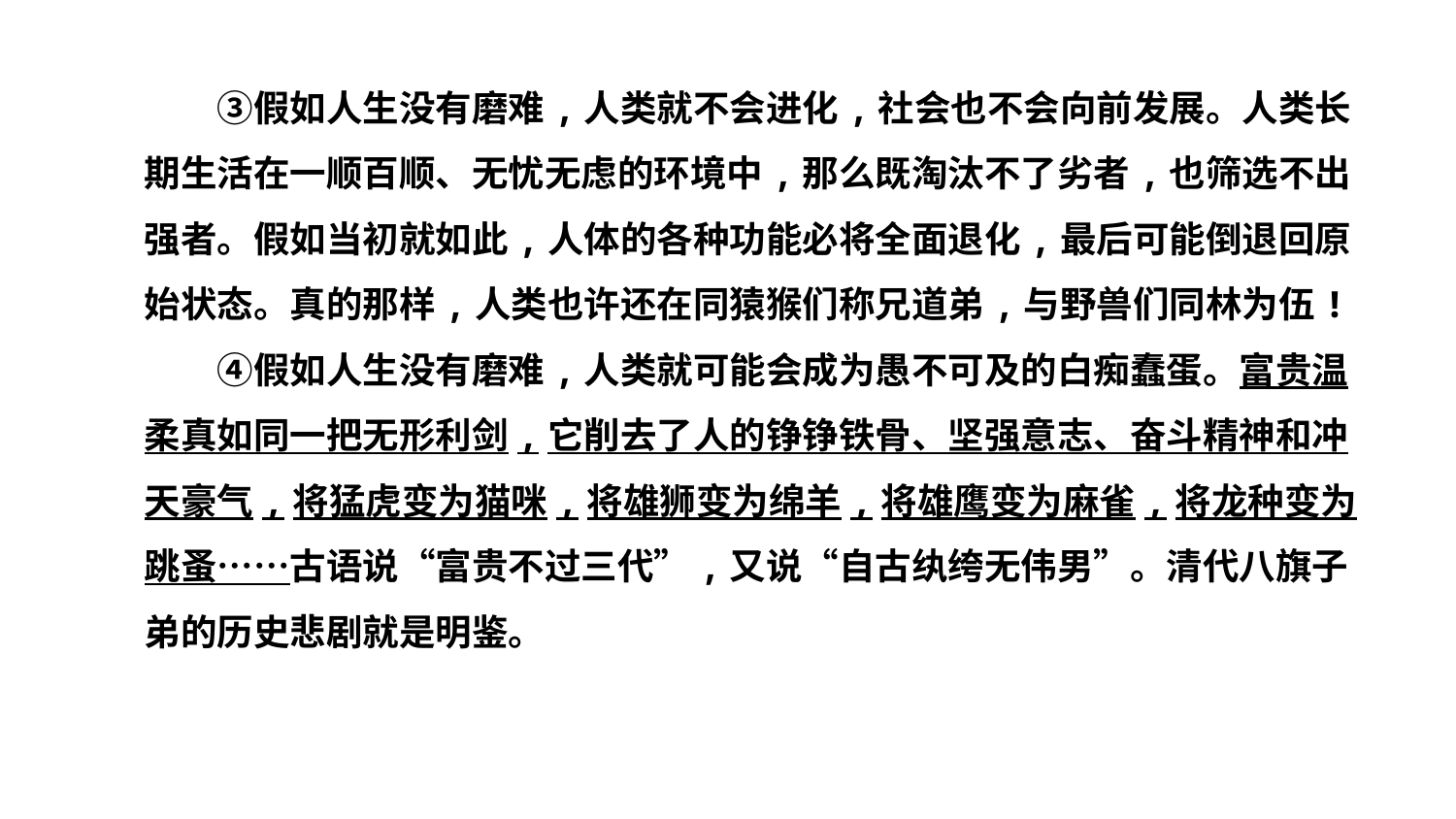

③假如人生没有磨难,人类就不会进化,社会也不会向前发展。人类长期生活在一顺百顺、无忧无虑的环境中,那么既淘汰不了劣者,也筛选不出强者。假如当初就如此,人体的各种功能必将全面退化,最后可能倒退回原始状态。真的那样,人类也许还在同猿猴们称兄道弟,与野兽们同林为伍!
　　④假如人生没有磨难,人类就可能会成为愚不可及的白痴蠢蛋。富贵温柔真如同一把无形利剑,它削去了人的铮铮铁骨、坚强意志、奋斗精神和冲天豪气,将猛虎变为猫咪,将雄狮变为绵羊,将雄鹰变为麻雀,将龙种变为跳蚤……古语说“富贵不过三代”,又说“自古纨绔无伟男”。清代八旗子弟的历史悲剧就是明鉴。